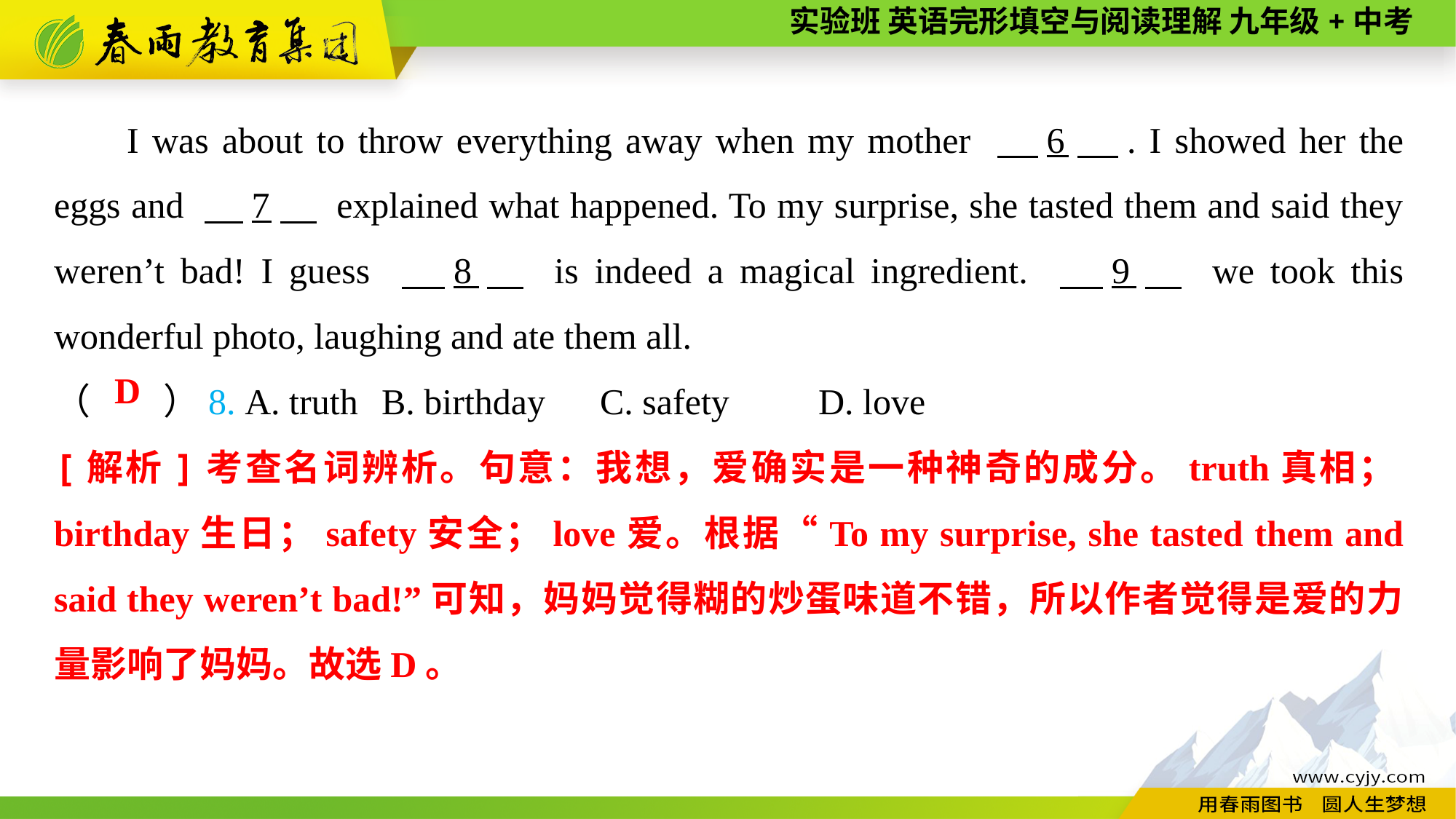

I was about to throw everything away when my mother 　6　. I showed her the eggs and 　7　 explained what happened. To my surprise, she tasted them and said they weren’t bad! I guess 　8　 is indeed a magical ingredient. 　9　 we took this wonderful photo, laughing and ate them all.
（　　）8. A. truth	B. birthday	C. safety	D. love
D
[解析]考查名词辨析。句意：我想，爱确实是一种神奇的成分。truth真相；birthday生日；safety安全；love爱。根据“To my surprise, she tasted them and said they weren’t bad!”可知，妈妈觉得糊的炒蛋味道不错，所以作者觉得是爱的力量影响了妈妈。故选D。